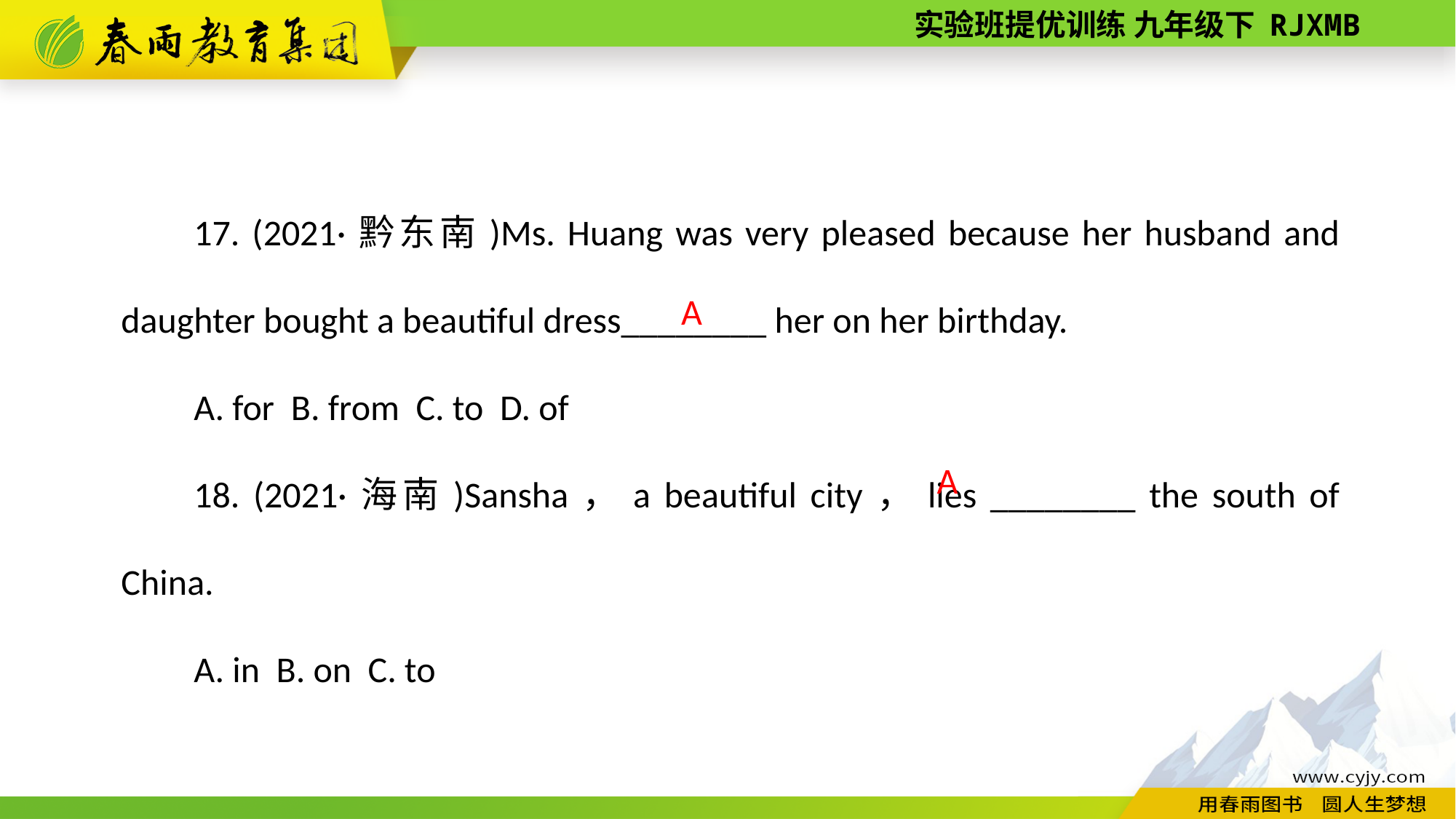

17. (2021·黔东南)Ms. Huang was very pleased because her husband and daughter bought a beautiful dress________ her on her birthday.
A. for  B. from  C. to  D. of
18. (2021·海南)Sansha，a beautiful city，lies ________ the south of China.
A. in  B. on  C. to
A
 A